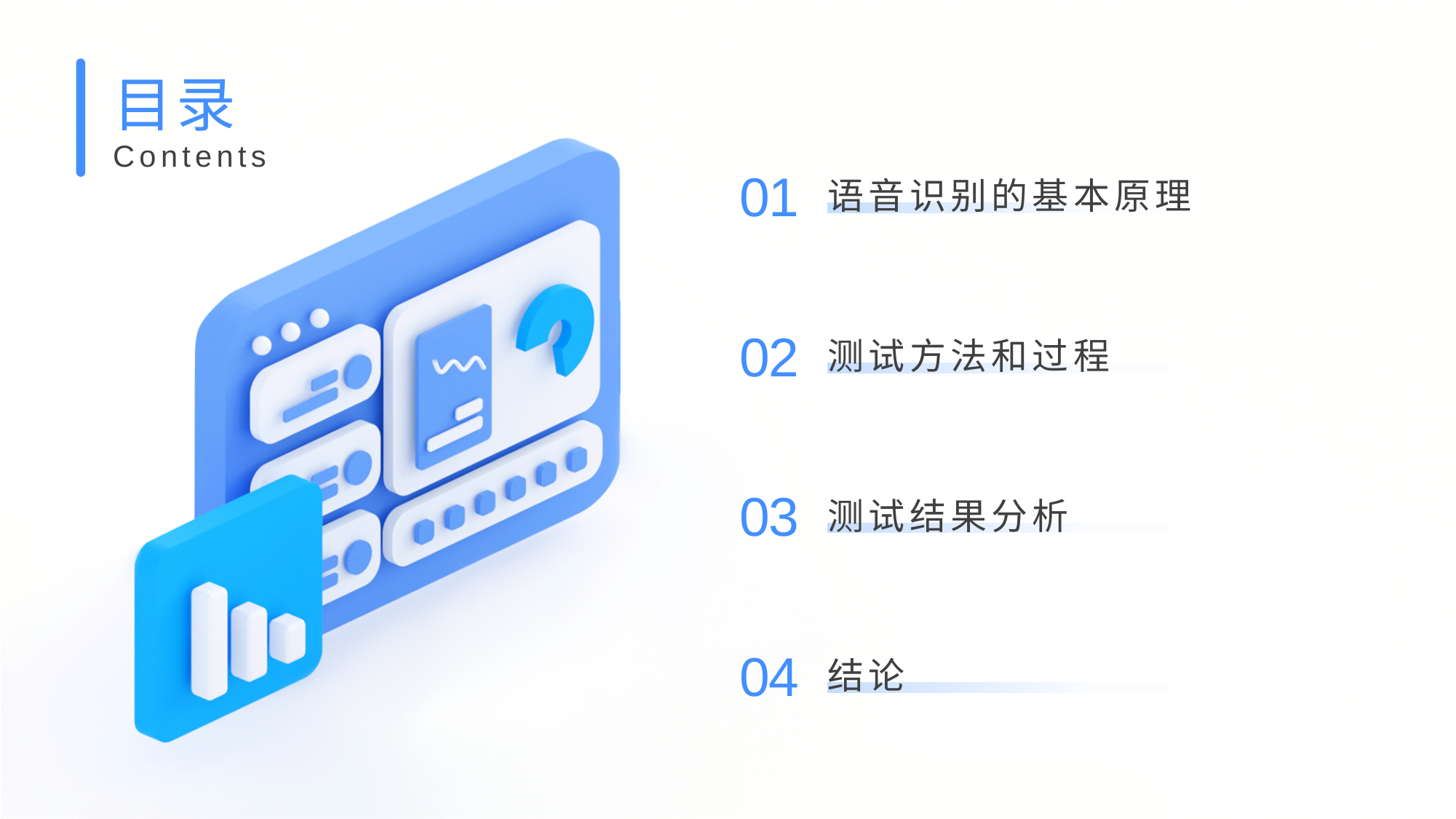

目录
语音识别的基本原理
Contents
01

测试方法和过程
02

测试结果分析
03

结论
04